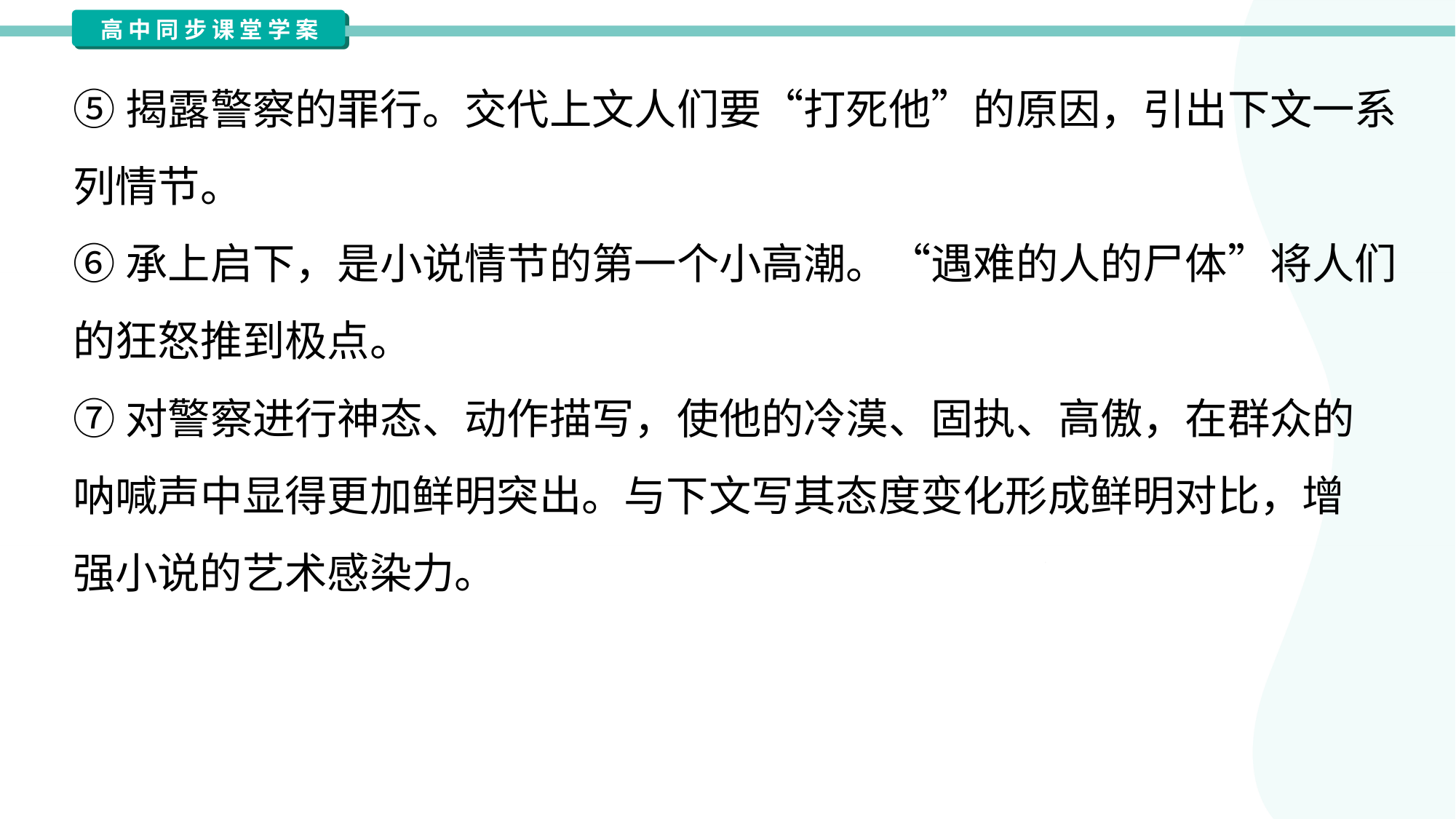

⑤揭露警察的罪行。交代上文人们要“打死他”的原因，引出下文一系
列情节。
⑥承上启下，是小说情节的第一个小高潮。“遇难的人的尸体”将人们
的狂怒推到极点。
⑦对警察进行神态、动作描写，使他的冷漠、固执、高傲，在群众的
呐喊声中显得更加鲜明突出。与下文写其态度变化形成鲜明对比，增
强小说的艺术感染力。